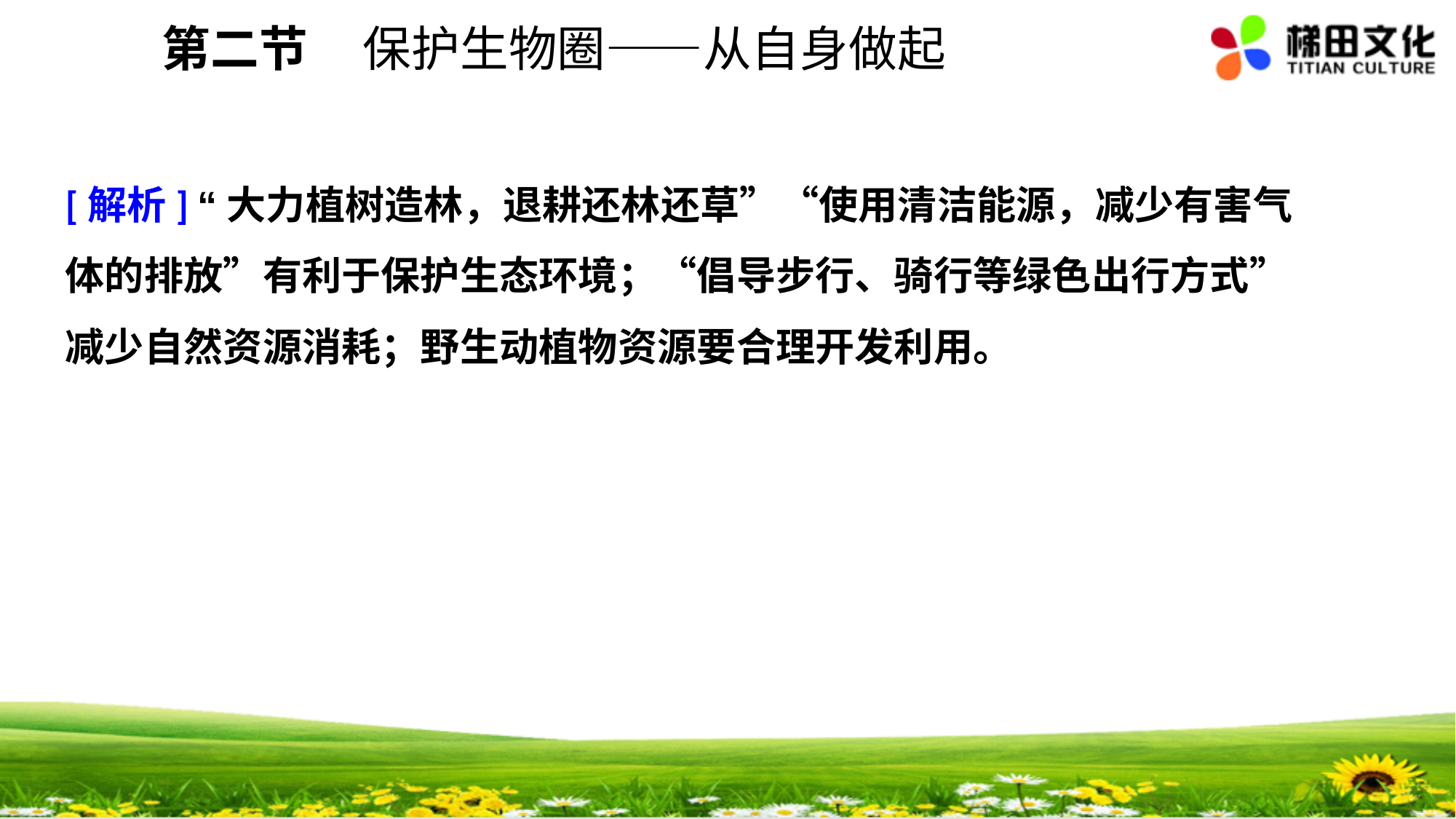

第二节     保护生物圈——从自身做起
[解析] “大力植树造林，退耕还林还草”“使用清洁能源，减少有害气体的排放”有利于保护生态环境；“倡导步行、骑行等绿色出行方式”减少自然资源消耗；野生动植物资源要合理开发利用。